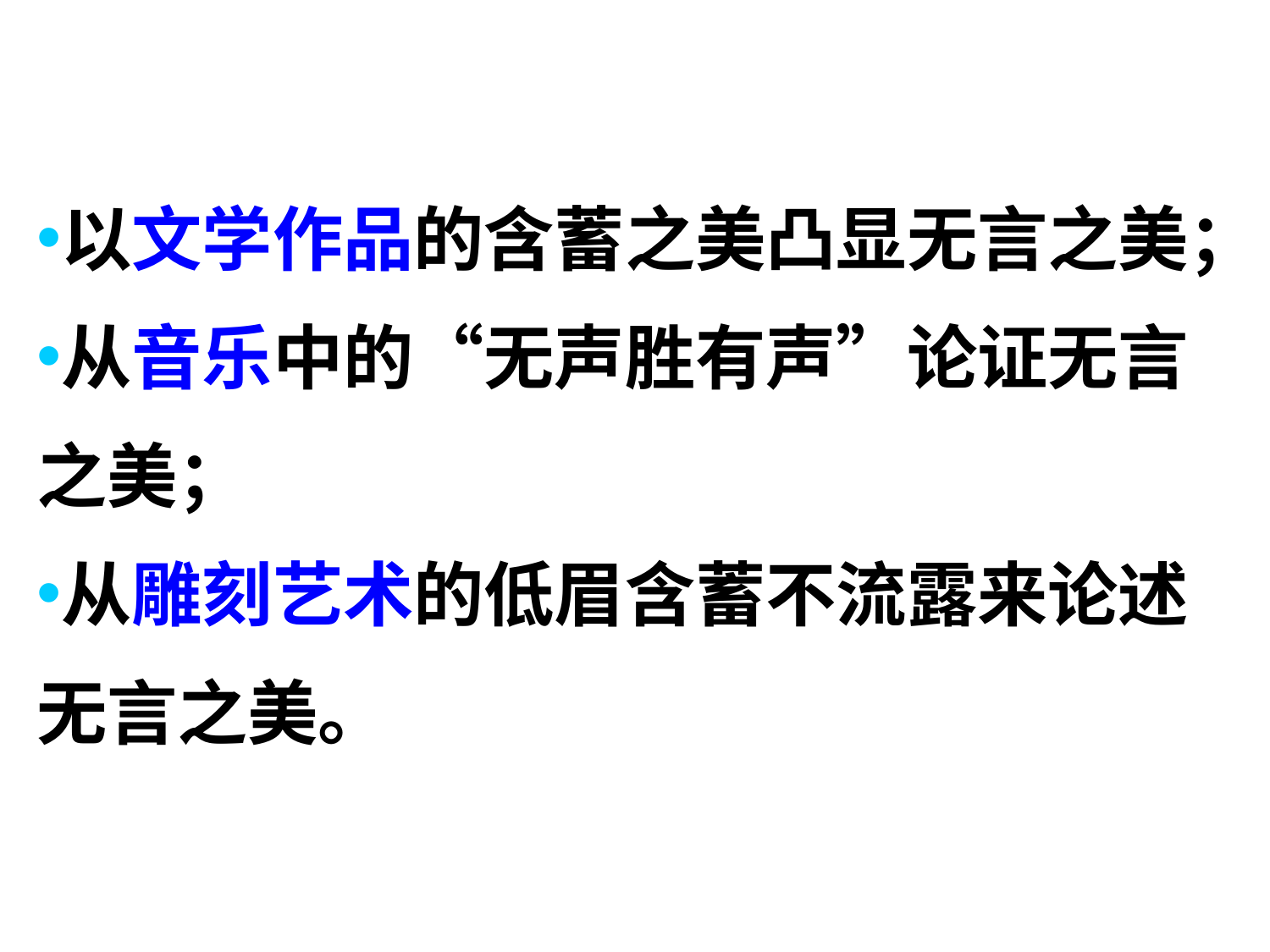

以文学作品的含蓄之美凸显无言之美；
从音乐中的“无声胜有声”论证无言之美；
从雕刻艺术的低眉含蓄不流露来论述无言之美。